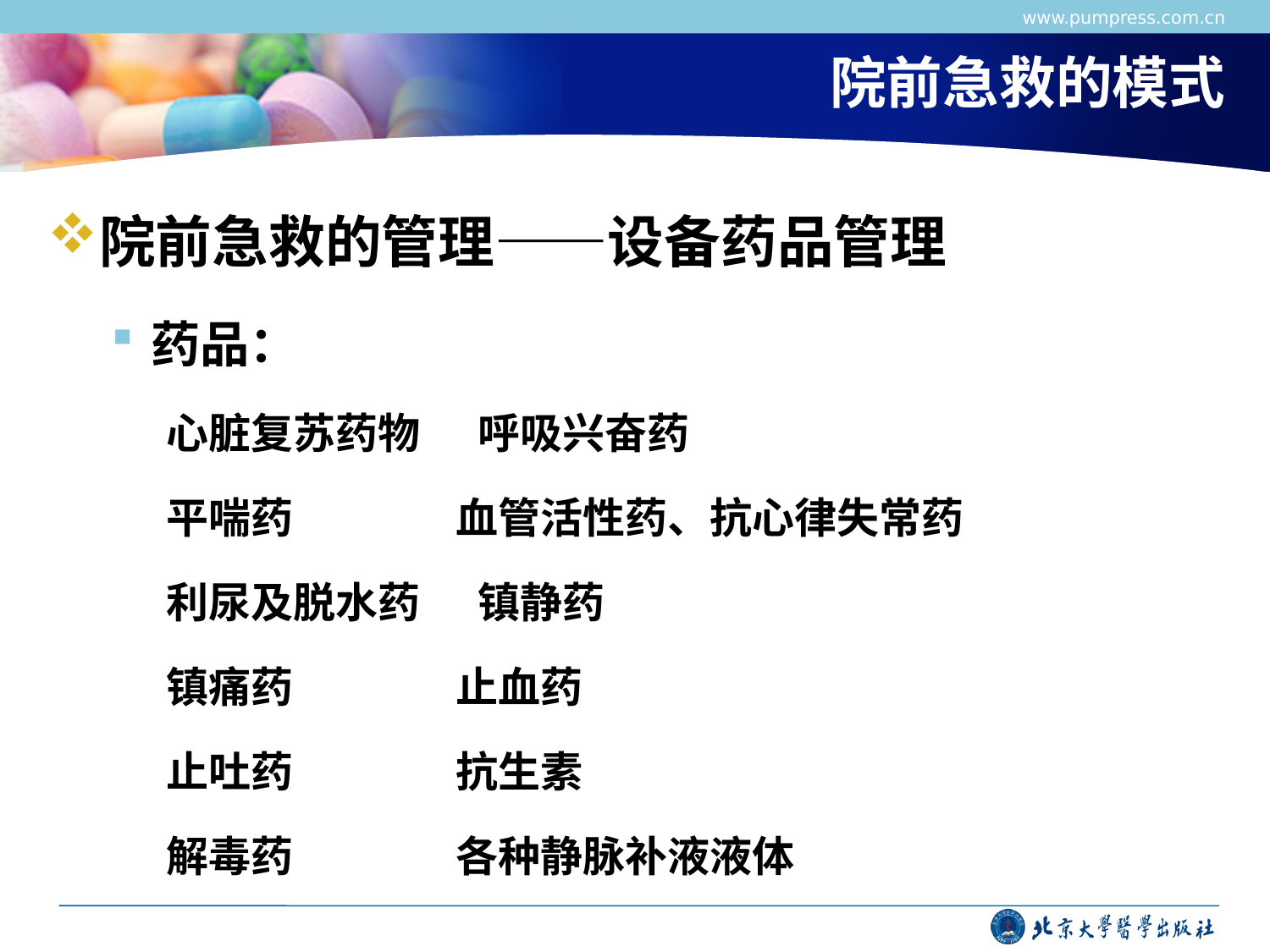

www.pumpress.com.cn
# 院前急救的模式
院前急救的管理——设备药品管理
药品：
心脏复苏药物      呼吸兴奋药
平喘药                 血管活性药、抗心律失常药
利尿及脱水药      镇静药
镇痛药                 止血药
止吐药                 抗生素
解毒药                 各种静脉补液液体